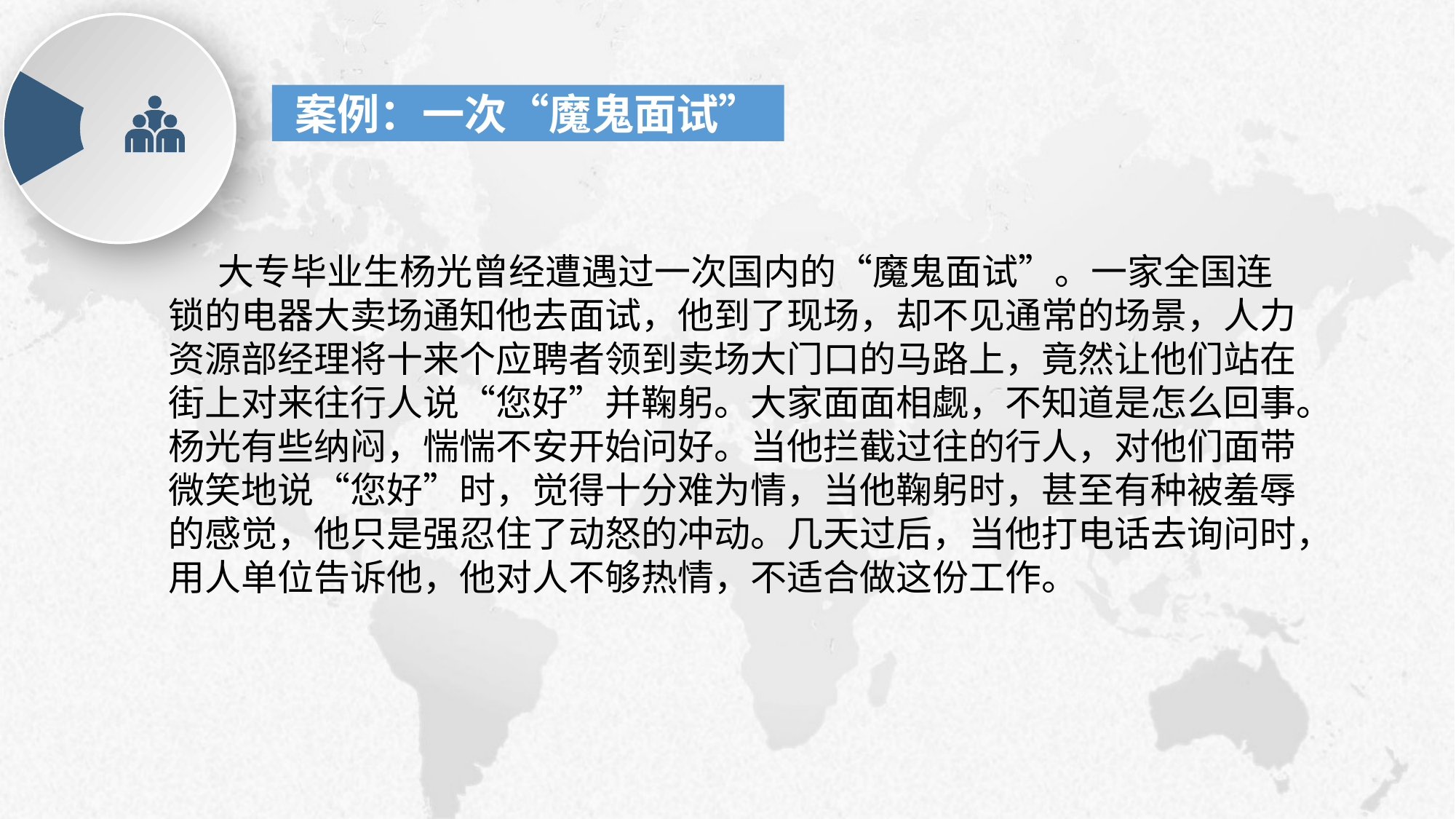

案例：一次“魔鬼面试”
     大专毕业生杨光曾经遭遇过一次国内的“魔鬼面试”。一家全国连锁的电器大卖场通知他去面试，他到了现场，却不见通常的场景，人力资源部经理将十来个应聘者领到卖场大门口的马路上，竟然让他们站在街上对来往行人说“您好”并鞠躬。大家面面相觑，不知道是怎么回事。杨光有些纳闷，惴惴不安开始问好。当他拦截过往的行人，对他们面带微笑地说“您好”时，觉得十分难为情，当他鞠躬时，甚至有种被羞辱的感觉，他只是强忍住了动怒的冲动。几天过后，当他打电话去询问时，用人单位告诉他，他对人不够热情，不适合做这份工作。